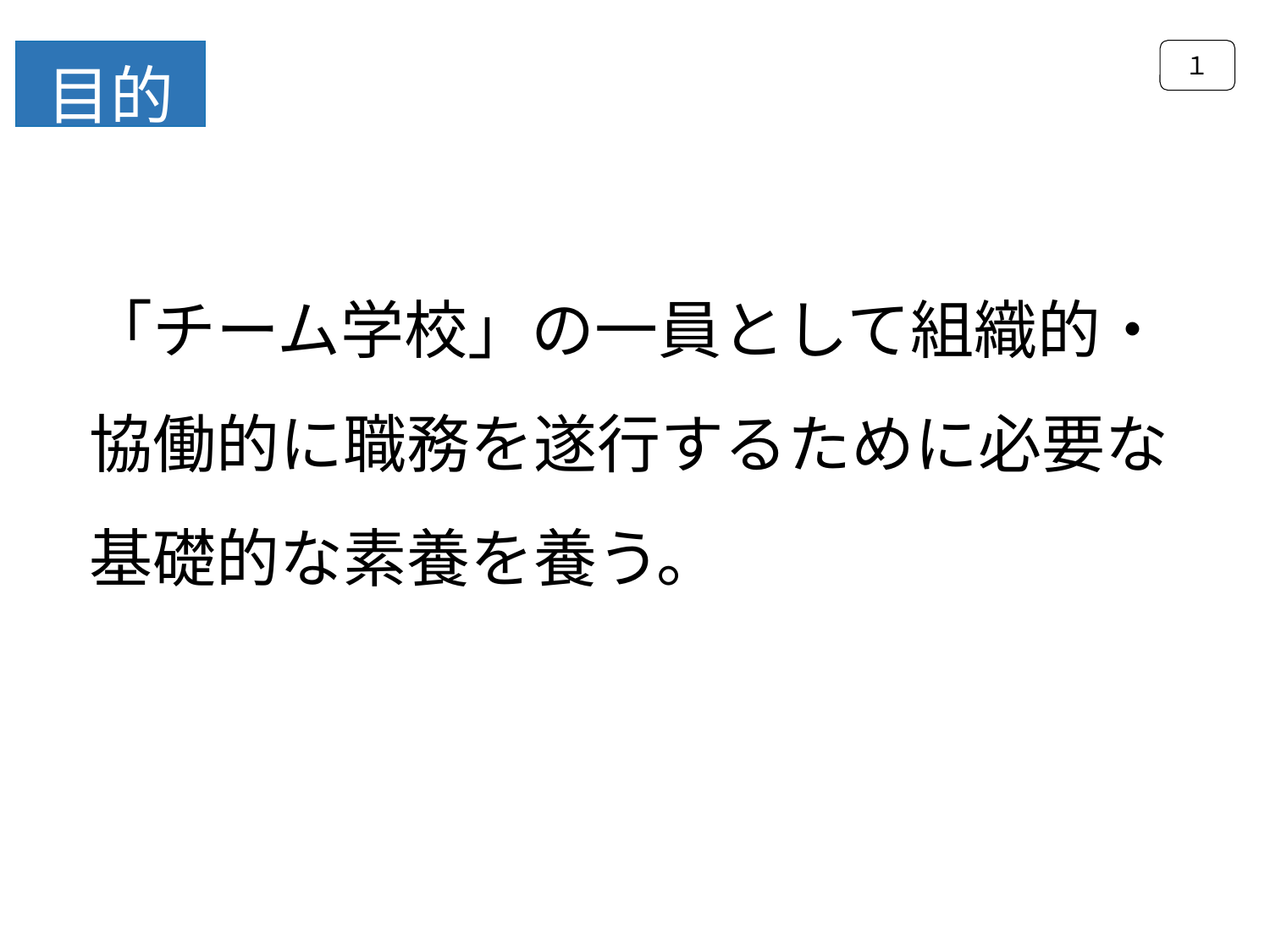

１
目的
「チーム学校」の一員として組織的・協働的に職務を遂行するために必要な基礎的な素養を養う。